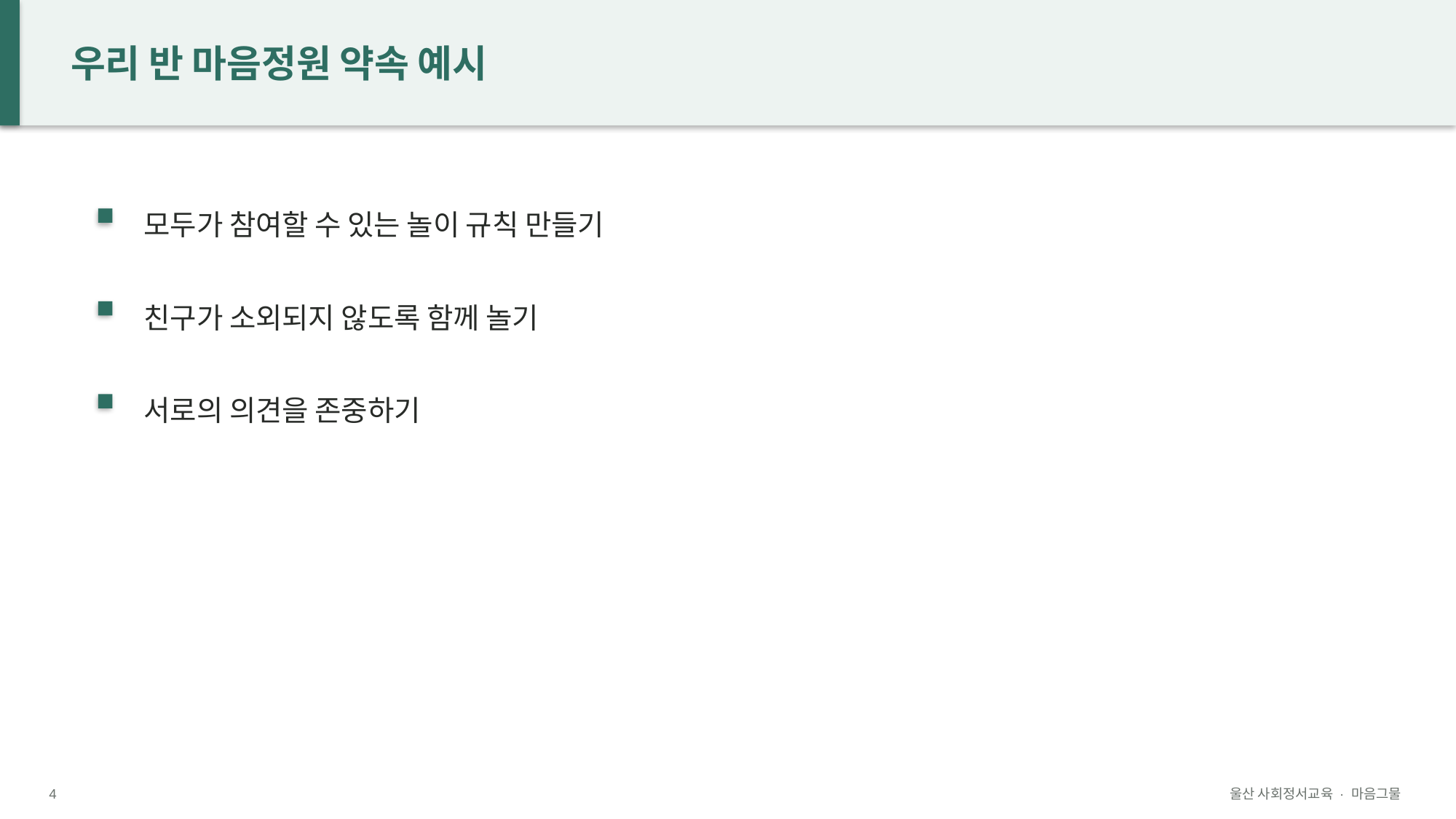

우리 반 마음정원 약속 예시
모두가 참여할 수 있는 놀이 규칙 만들기

친구가 소외되지 않도록 함께 놀기

서로의 의견을 존중하기

4
울산 사회정서교육 · 마음그물